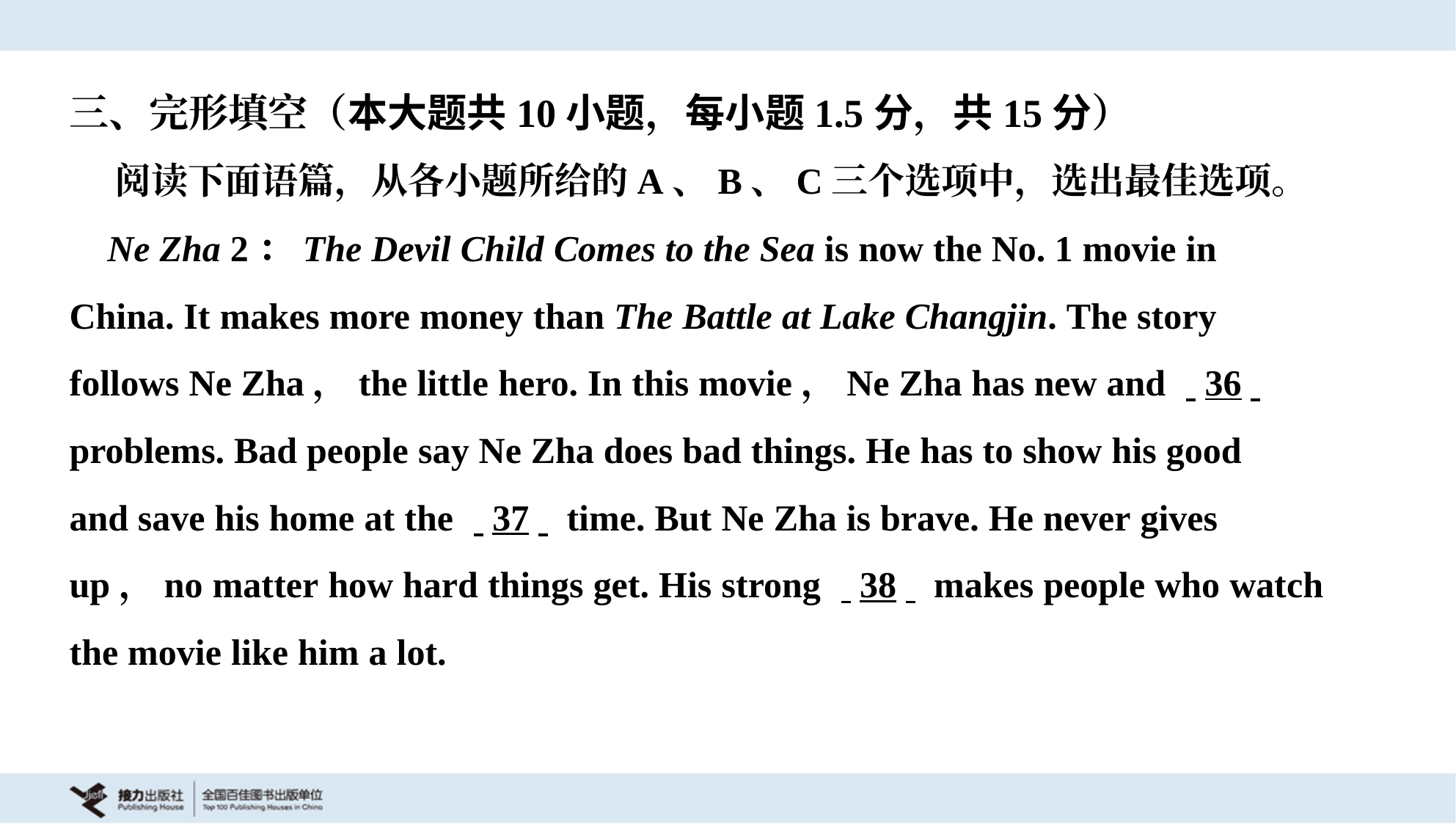

三、完形填空（本大题共10小题，每小题1.5分，共15分）
    阅读下面语篇，从各小题所给的A、B、C三个选项中，选出最佳选项。
    Ne Zha 2：The Devil Child Comes to the Sea is now the No. 1 movie in
China. It makes more money than The Battle at Lake Changjin. The story
follows Ne Zha，the little hero. In this movie，Ne Zha has new and . .36. .
problems. Bad people say Ne Zha does bad things. He has to show his good
and save his home at the . .37. . time. But Ne Zha is brave. He never gives
up，no matter how hard things get. His strong . .38. . makes people who watch
the movie like him a lot.